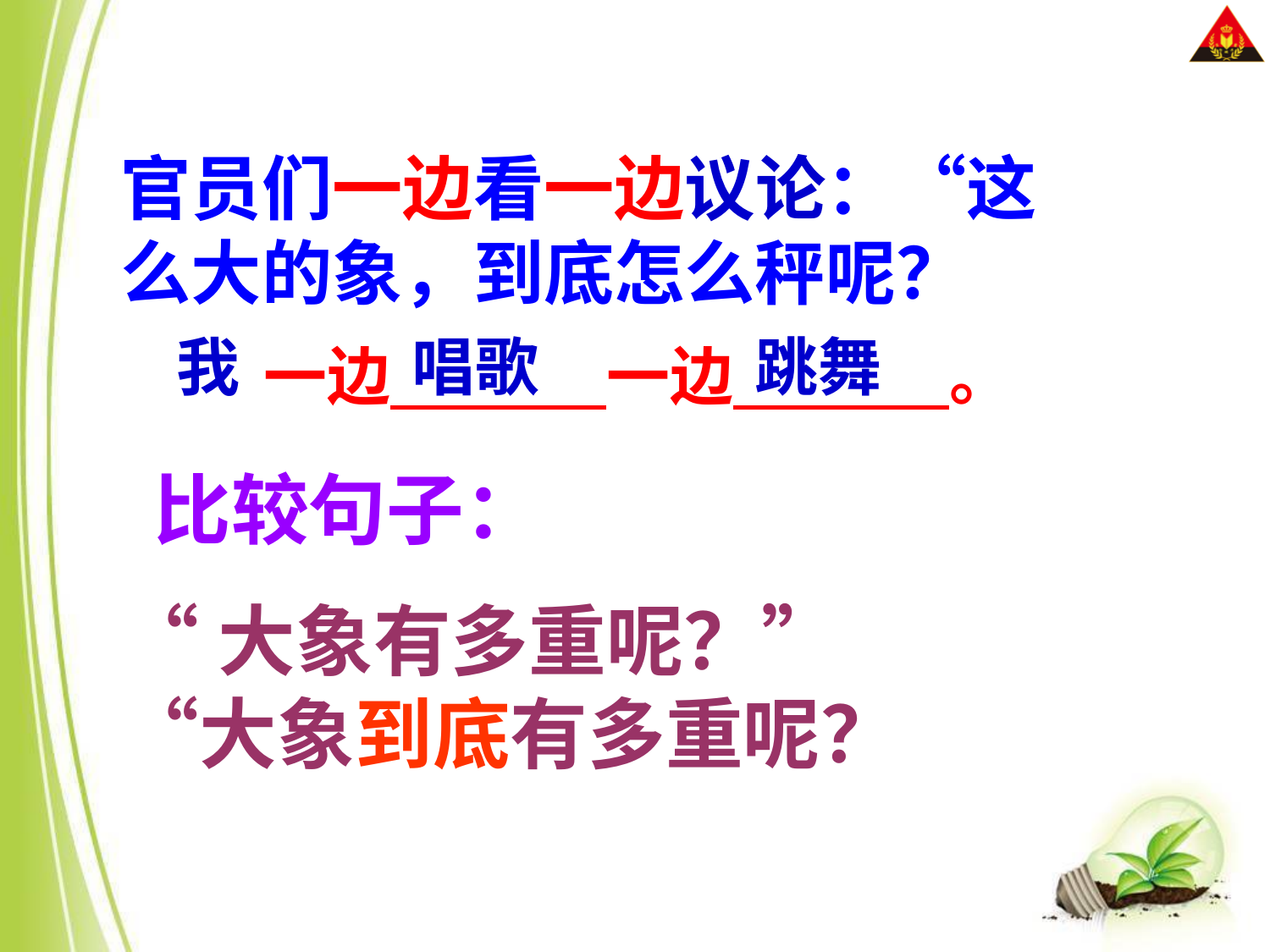

官员们一边看一边议论：“这么大的象，到底怎么秤呢？
我            唱歌               跳舞
一边               一边               。
　比较句子：
“大象有多重呢？”
“大象到底有多重呢？